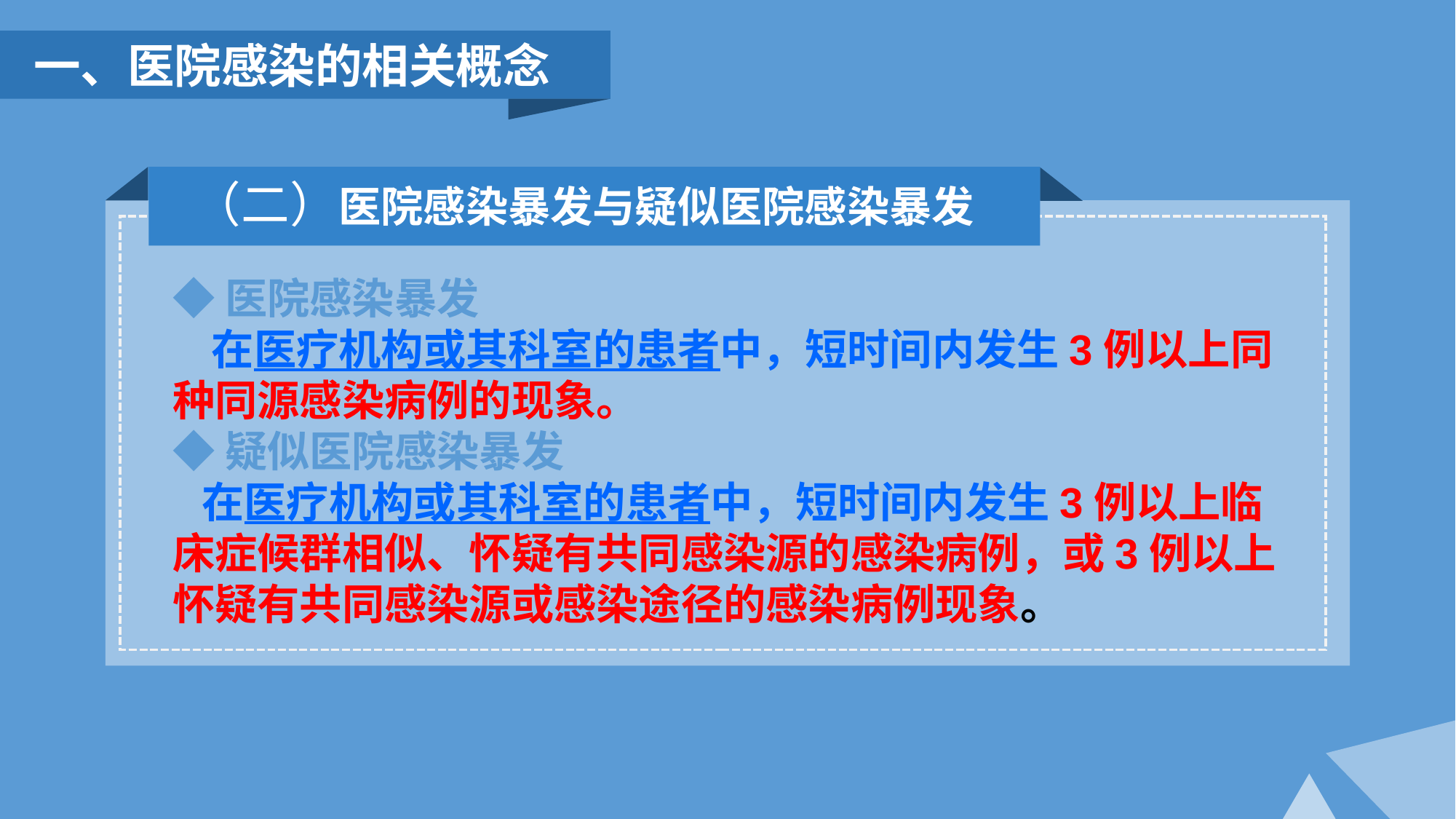

一、医院感染的相关概念

（二）医院感染暴发与疑似医院感染暴发

◆医院感染暴发
   在医疗机构或其科室的患者中，短时间内发生3例以上同种同源感染病例的现象。
◆疑似医院感染暴发
  在医疗机构或其科室的患者中，短时间内发生3例以上临床症候群相似、怀疑有共同感染源的感染病例，或3例以上怀疑有共同感染源或感染途径的感染病例现象。